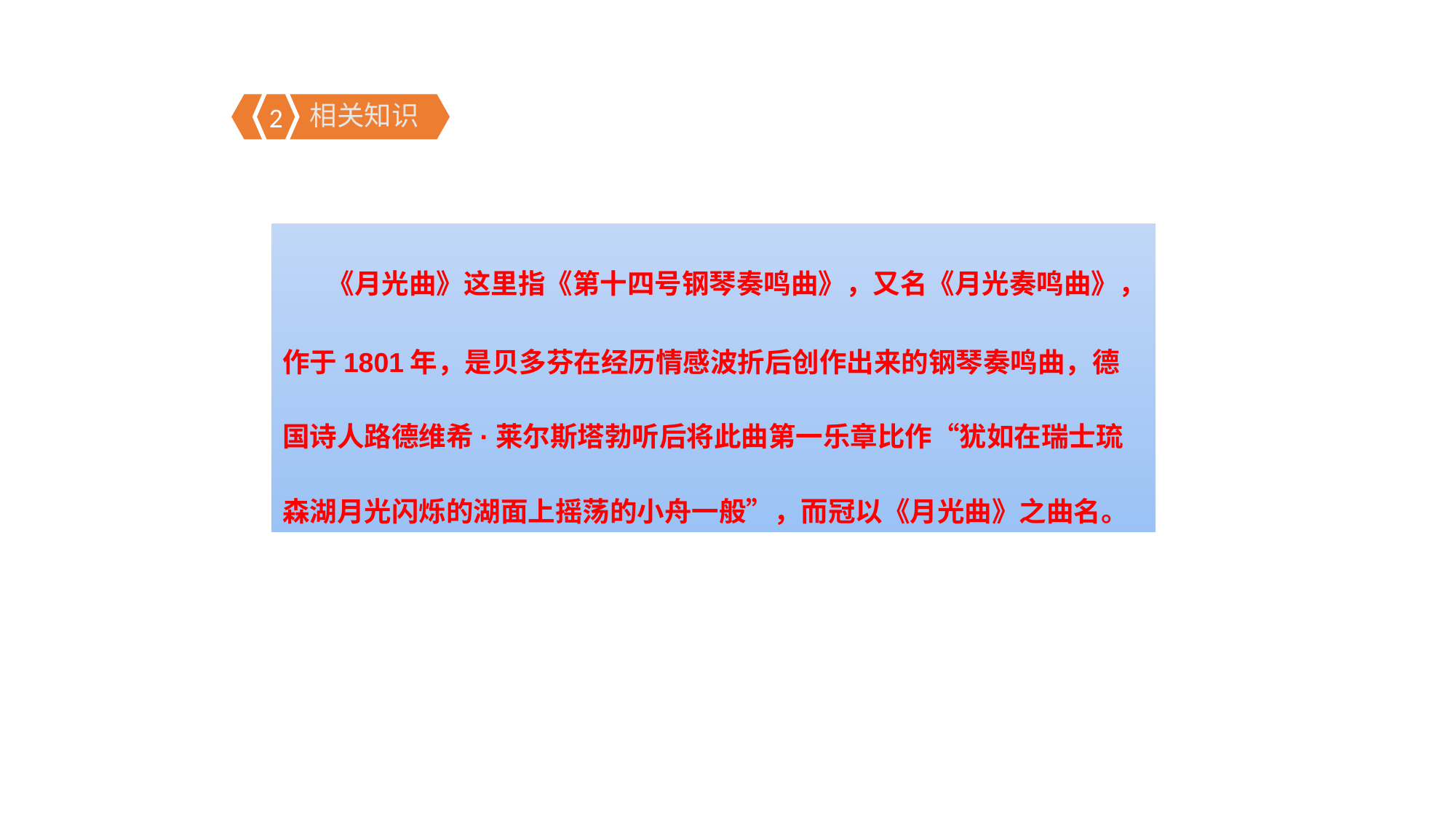

相关知识
2
   《月光曲》这里指《第十四号钢琴奏鸣曲》，又名《月光奏鸣曲》，作于1801年，是贝多芬在经历情感波折后创作出来的钢琴奏鸣曲，德国诗人路德维希·莱尔斯塔勃听后将此曲第一乐章比作“犹如在瑞士琉森湖月光闪烁的湖面上摇荡的小舟一般”，而冠以《月光曲》之曲名。